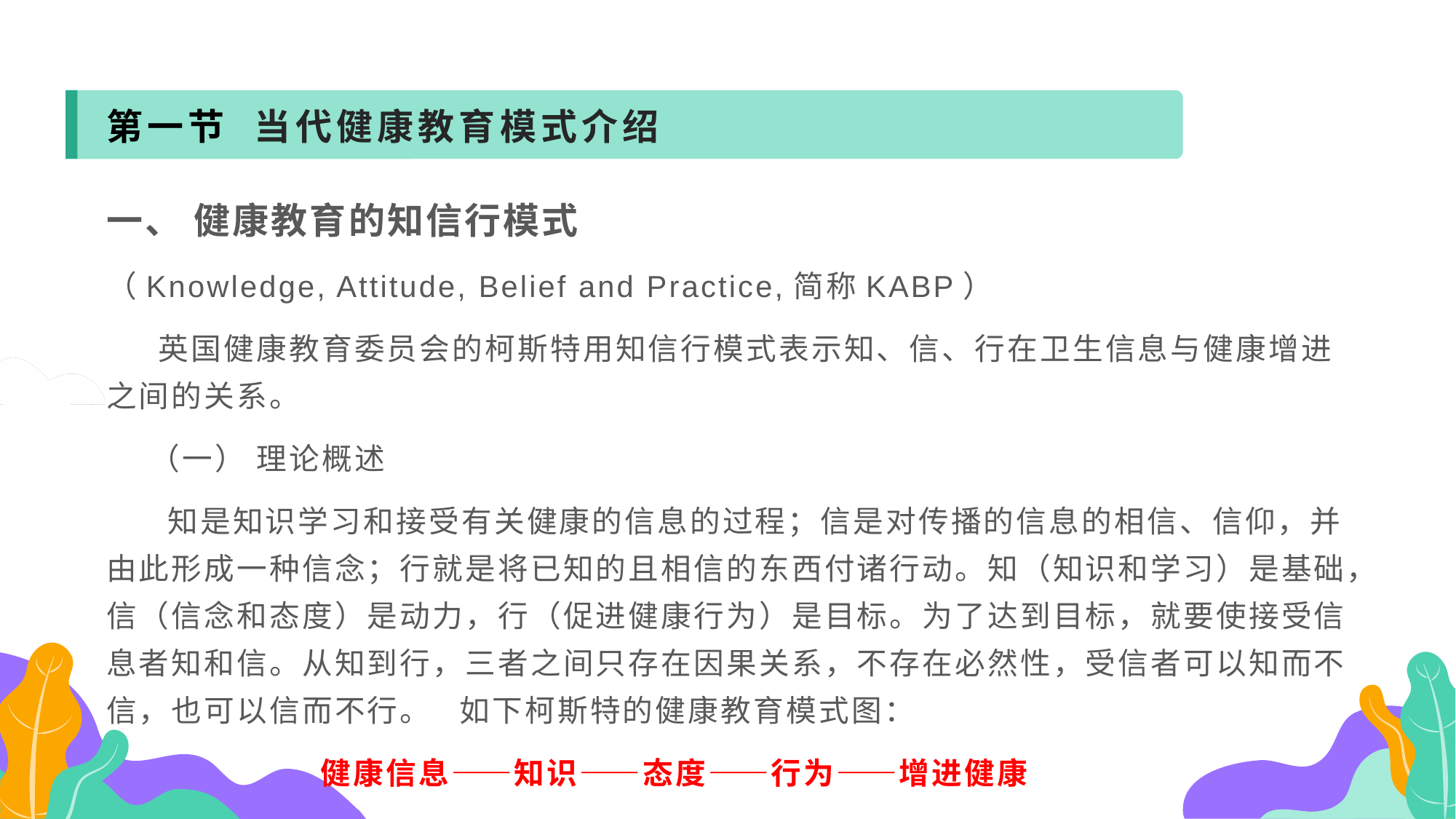

第一节  当代健康教育模式介绍
一、 健康教育的知信行模式
（Knowledge, Attitude, Belief and Practice,简称KABP）
     英国健康教育委员会的柯斯特用知信行模式表示知、信、行在卫生信息与健康增进之间的关系。
    （一） 理论概述
      知是知识学习和接受有关健康的信息的过程；信是对传播的信息的相信、信仰，并由此形成一种信念；行就是将已知的且相信的东西付诸行动。知（知识和学习）是基础，信（信念和态度）是动力，行（促进健康行为）是目标。为了达到目标，就要使接受信息者知和信。从知到行，三者之间只存在因果关系，不存在必然性，受信者可以知而不信，也可以信而不行。   如下柯斯特的健康教育模式图：
                       健康信息——知识——态度——行为——增进健康